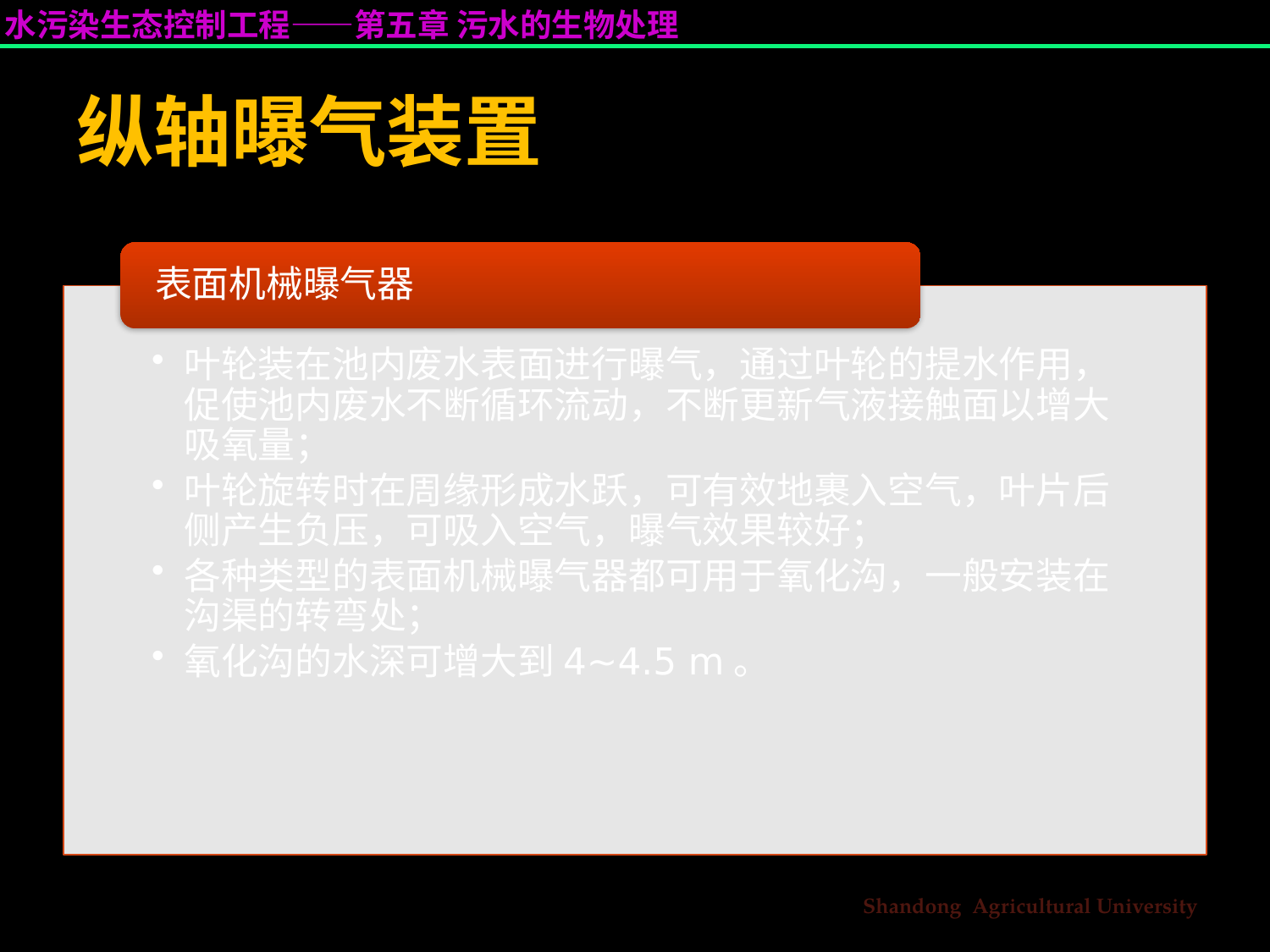

# 纵轴曝气装置
叶轮装在池内废水表面进行曝气，通过叶轮的提水作用，促使池内废水不断循环流动，不断更新气液接触面以增大吸氧量；
叶轮旋转时在周缘形成水跃，可有效地裹入空气，叶片后侧产生负压，可吸入空气，曝气效果较好；
各种类型的表面机械曝气器都可用于氧化沟，一般安装在沟渠的转弯处；
氧化沟的水深可增大到4~4.5 m。
表面机械曝气器